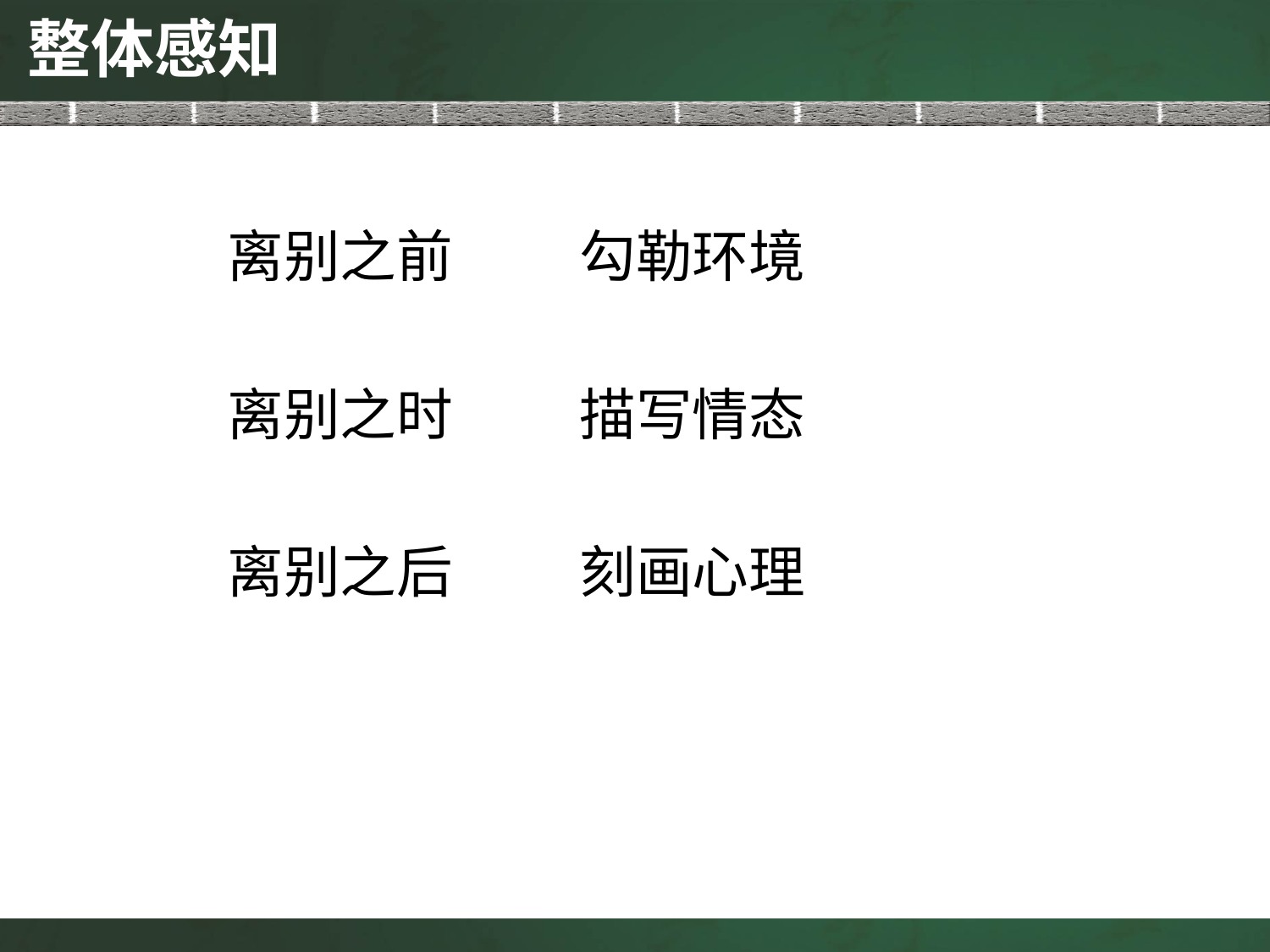

整体感知

离别之前          勾勒环境

离别之时          描写情态

离别之后          刻画心理